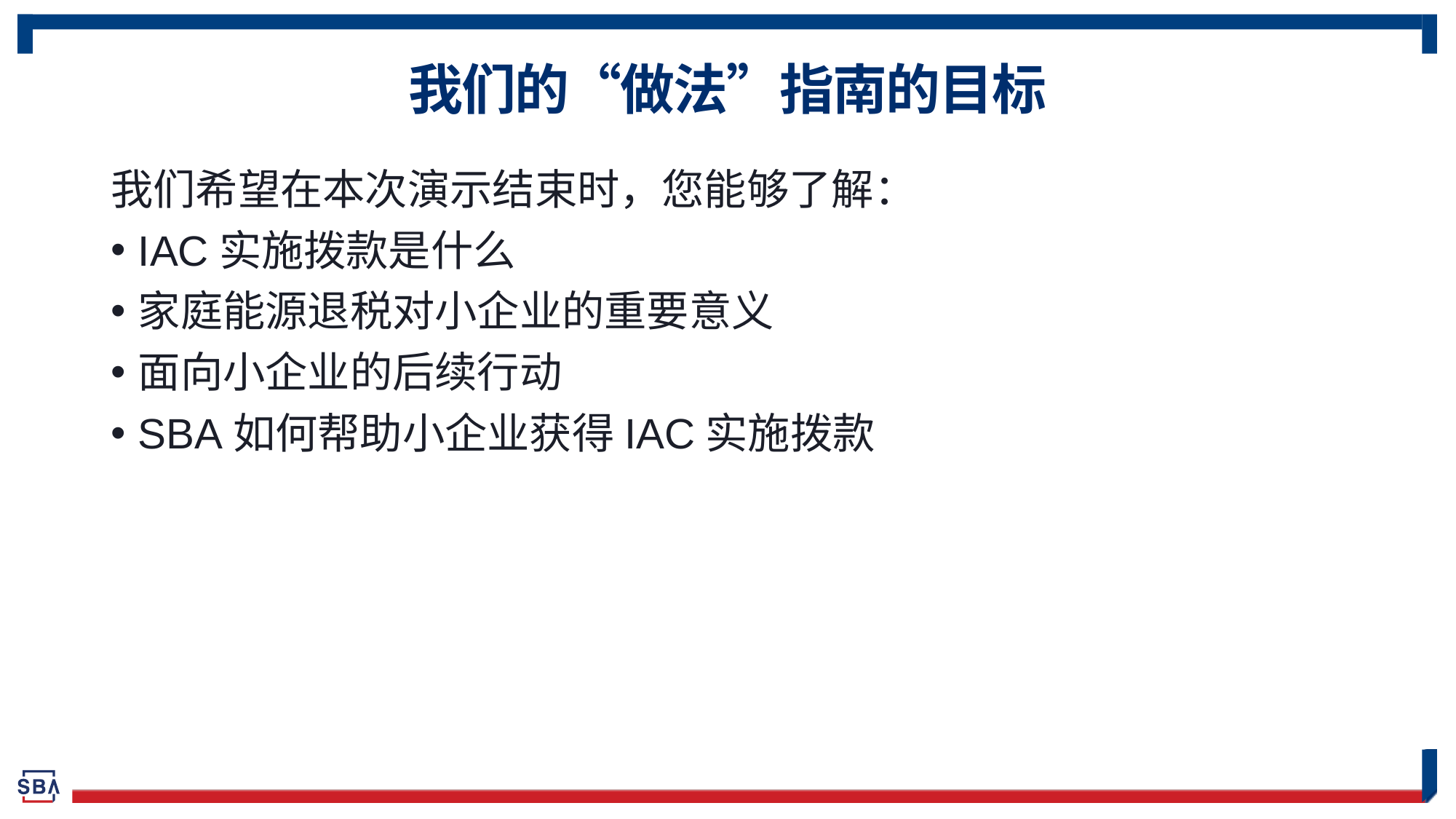

# 我们的“做法”指南的目标
我们希望在本次演示结束时，您能够了解：
IAC实施拨款是什么
家庭能源退税对小企业的重要意义
面向小企业的后续行动
SBA如何帮助小企业获得IAC实施拨款